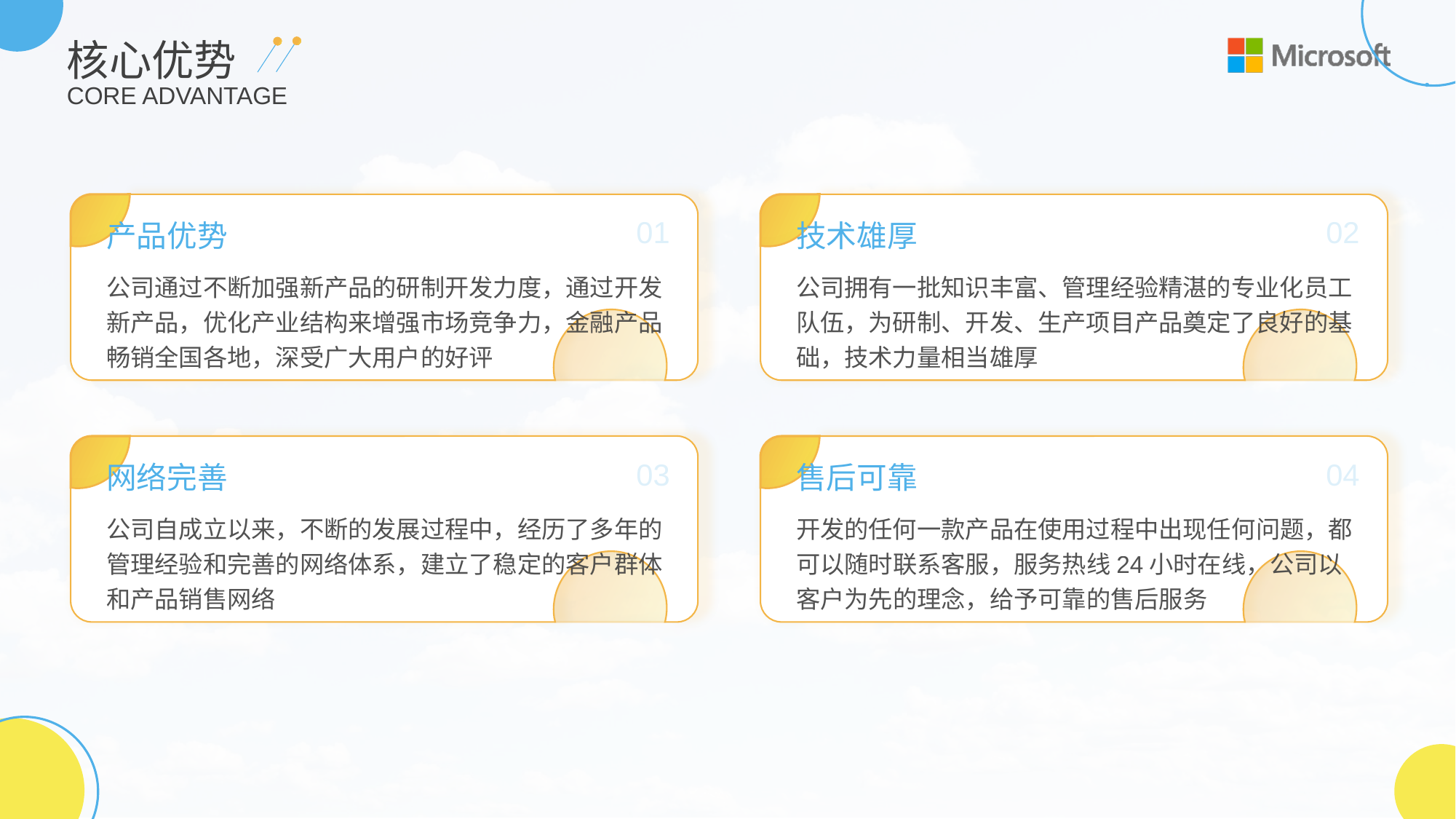

核心优势
CORE ADVANTAGE

01
产品优势
公司通过不断加强新产品的研制开发力度，通过开发新产品，优化产业结构来增强市场竞争力，金融产品畅销全国各地，深受广大用户的好评

02
技术雄厚
公司拥有一批知识丰富、管理经验精湛的专业化员工队伍，为研制、开发、生产项目产品奠定了良好的基础，技术力量相当雄厚

03
网络完善
公司自成立以来，不断的发展过程中，经历了多年的管理经验和完善的网络体系，建立了稳定的客户群体和产品销售网络

04
售后可靠
开发的任何一款产品在使用过程中出现任何问题，都可以随时联系客服，服务热线24小时在线，公司以客户为先的理念，给予可靠的售后服务